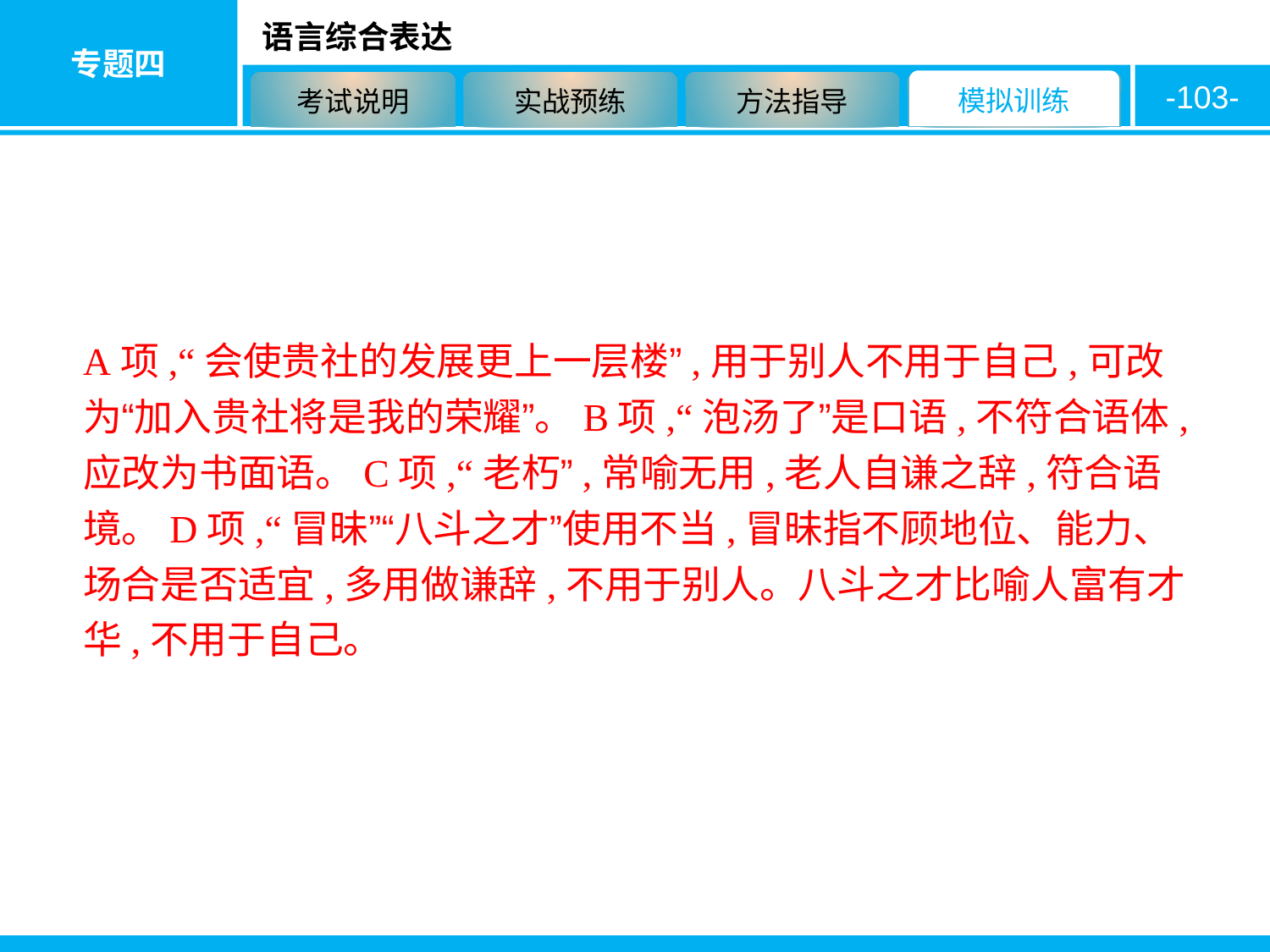

-103-
A项,“会使贵社的发展更上一层楼”,用于别人不用于自己,可改为“加入贵社将是我的荣耀”。B项,“泡汤了”是口语,不符合语体,应改为书面语。C项,“老朽”,常喻无用,老人自谦之辞,符合语境。D项,“冒昧”“八斗之才”使用不当,冒昧指不顾地位、能力、场合是否适宜,多用做谦辞,不用于别人。八斗之才比喻人富有才华,不用于自己。